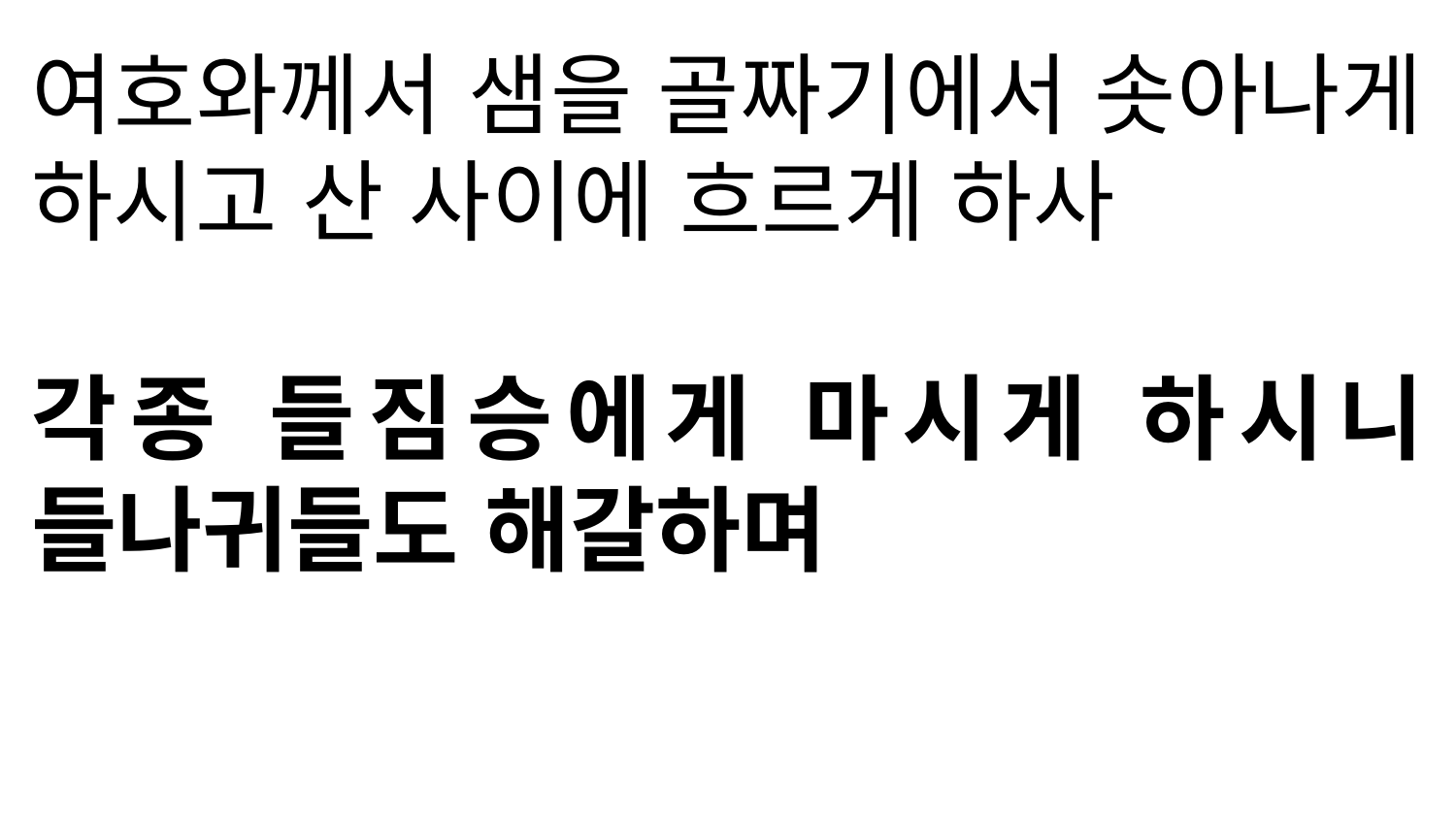

여호와께서 샘을 골짜기에서 솟아나게 하시고 산 사이에 흐르게 하사
각종 들짐승에게 마시게 하시니 들나귀들도 해갈하며